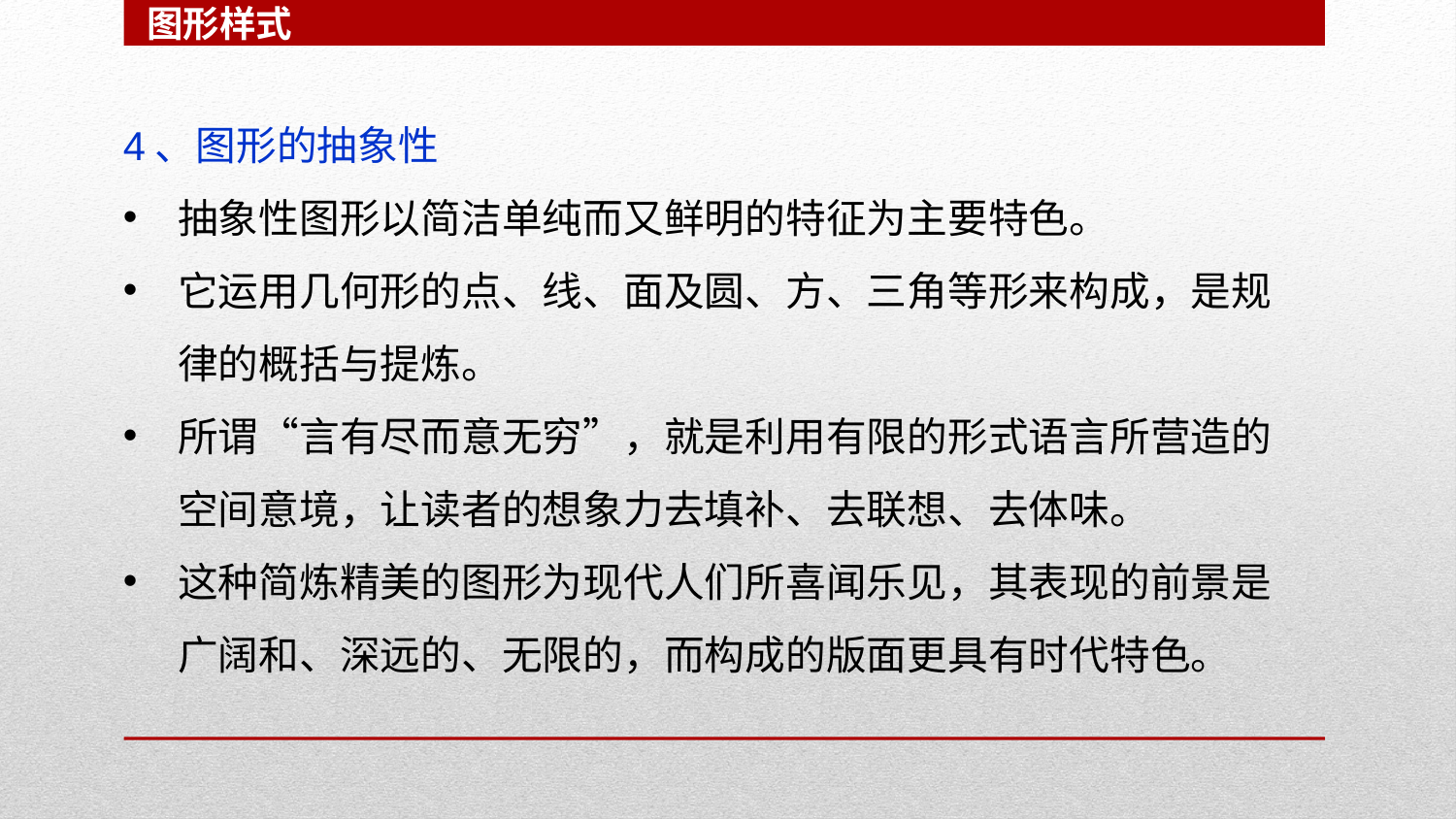

图形样式
4、图形的抽象性
抽象性图形以简洁单纯而又鲜明的特征为主要特色。
它运用几何形的点、线、面及圆、方、三角等形来构成，是规律的概括与提炼。
所谓“言有尽而意无穷”，就是利用有限的形式语言所营造的空间意境，让读者的想象力去填补、去联想、去体味。
这种简炼精美的图形为现代人们所喜闻乐见，其表现的前景是广阔和、深远的、无限的，而构成的版面更具有时代特色。